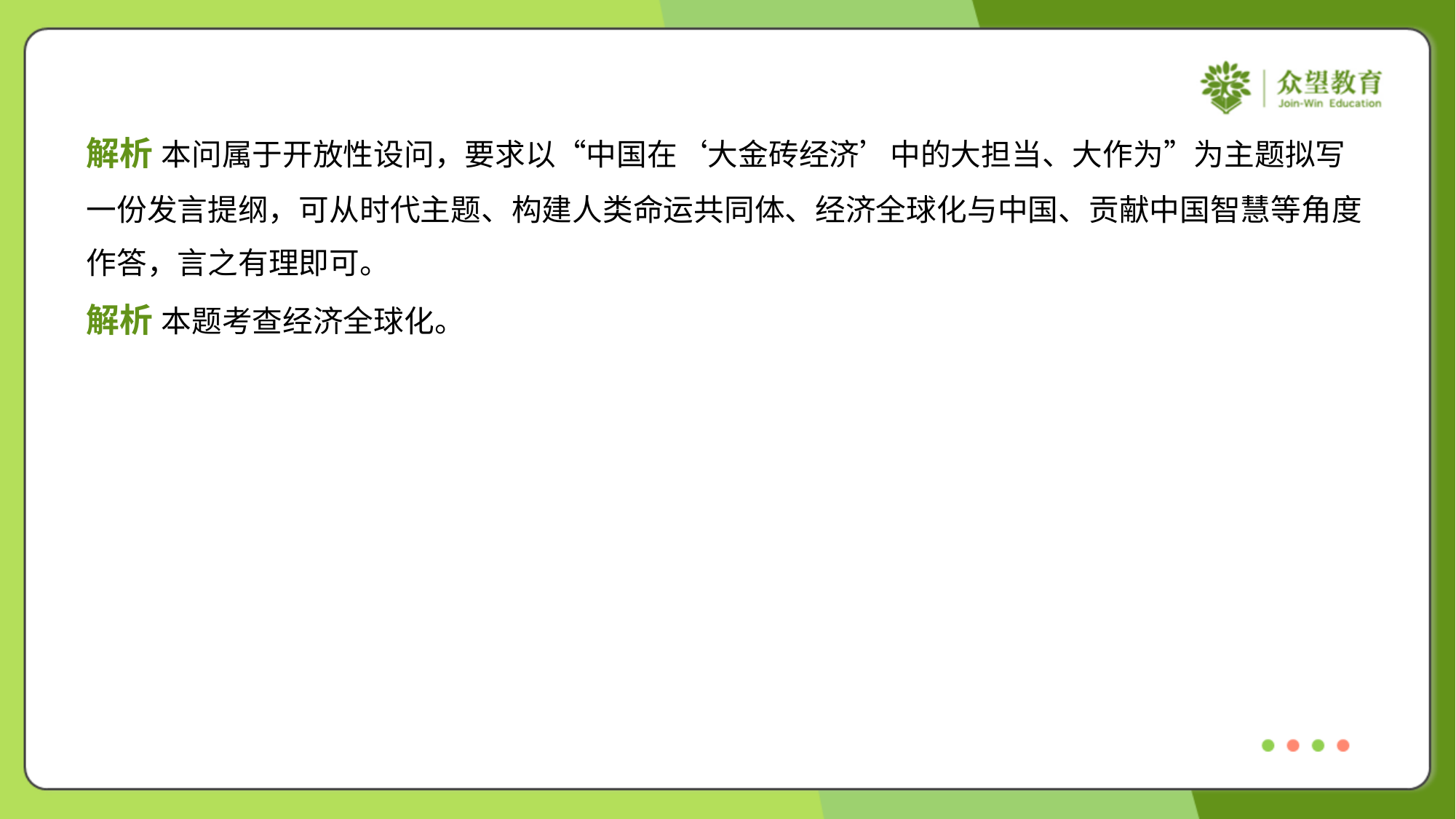

解析 本问属于开放性设问，要求以“中国在‘大金砖经济’中的大担当、大作为”为主题拟写
一份发言提纲，可从时代主题、构建人类命运共同体、经济全球化与中国、贡献中国智慧等角度
作答，言之有理即可。
解析 本题考查经济全球化。